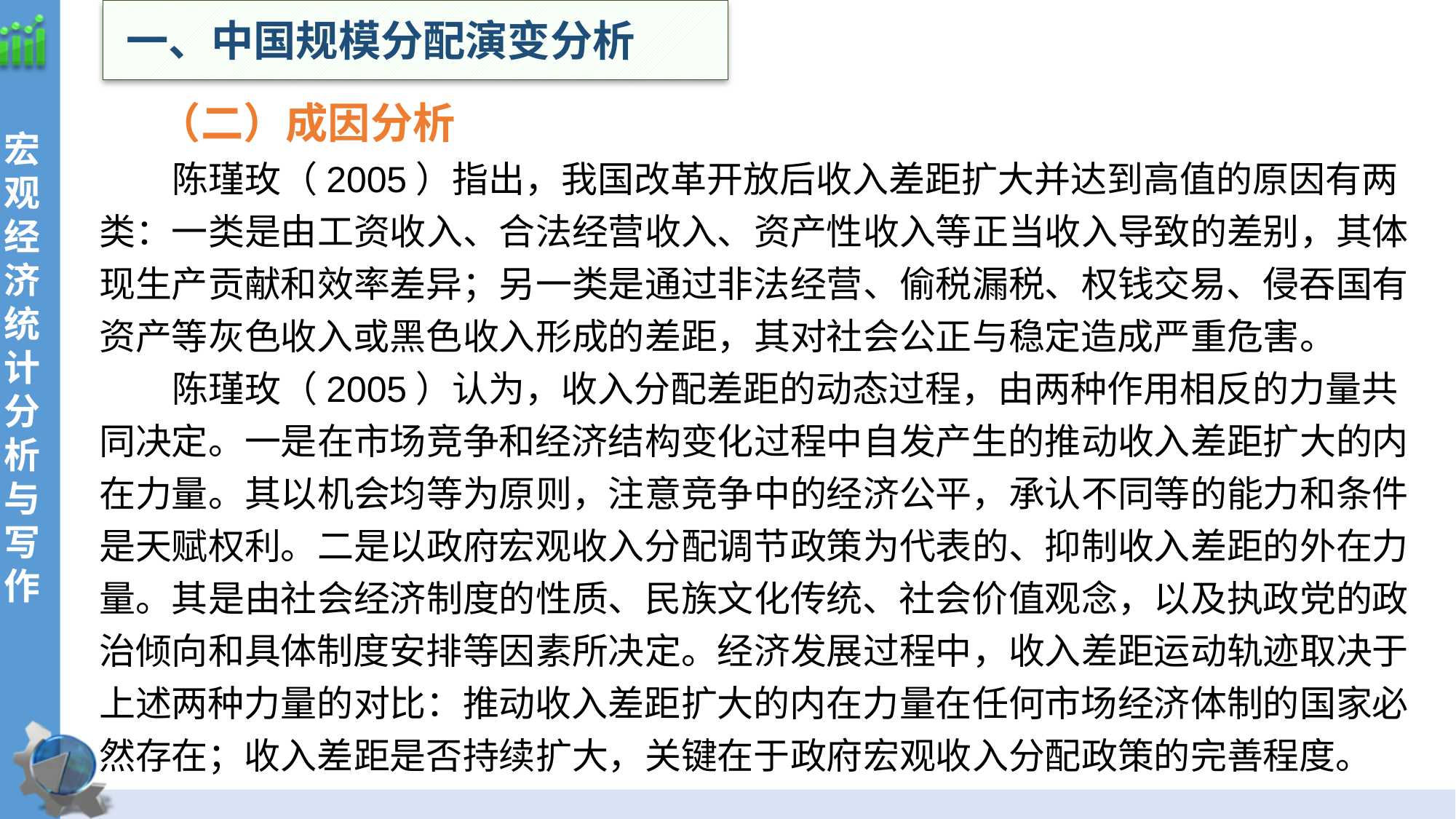

一、中国规模分配演变分析
  （二）成因分析
陈瑾玫（2005）指出，我国改革开放后收入差距扩大并达到高值的原因有两类：一类是由工资收入、合法经营收入、资产性收入等正当收入导致的差别，其体现生产贡献和效率差异；另一类是通过非法经营、偷税漏税、权钱交易、侵吞国有资产等灰色收入或黑色收入形成的差距，其对社会公正与稳定造成严重危害。
陈瑾玫（2005）认为，收入分配差距的动态过程，由两种作用相反的力量共同决定。一是在市场竞争和经济结构变化过程中自发产生的推动收入差距扩大的内在力量。其以机会均等为原则，注意竞争中的经济公平，承认不同等的能力和条件是天赋权利。二是以政府宏观收入分配调节政策为代表的、抑制收入差距的外在力量。其是由社会经济制度的性质、民族文化传统、社会价值观念，以及执政党的政治倾向和具体制度安排等因素所决定。经济发展过程中，收入差距运动轨迹取决于上述两种力量的对比：推动收入差距扩大的内在力量在任何市场经济体制的国家必然存在；收入差距是否持续扩大，关键在于政府宏观收入分配政策的完善程度。